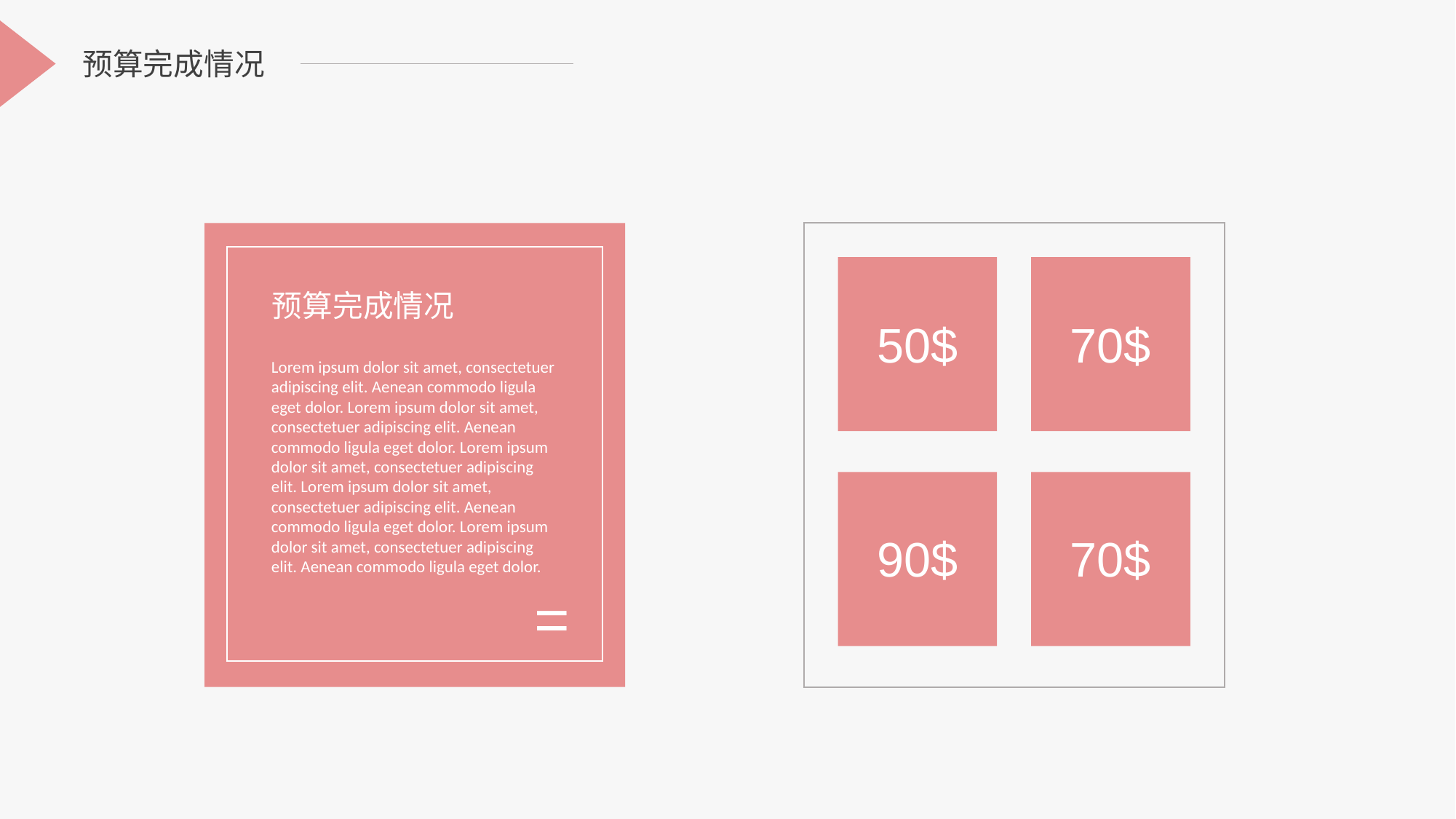

预算完成情况

预算完成情况
50$
70$
Lorem ipsum dolor sit amet, consectetuer adipiscing elit. Aenean commodo ligula eget dolor. Lorem ipsum dolor sit amet, consectetuer adipiscing elit. Aenean commodo ligula eget dolor. Lorem ipsum dolor sit amet, consectetuer adipiscing elit. Lorem ipsum dolor sit amet, consectetuer adipiscing elit. Aenean commodo ligula eget dolor. Lorem ipsum dolor sit amet, consectetuer adipiscing elit. Aenean commodo ligula eget dolor.

90$
70$
=